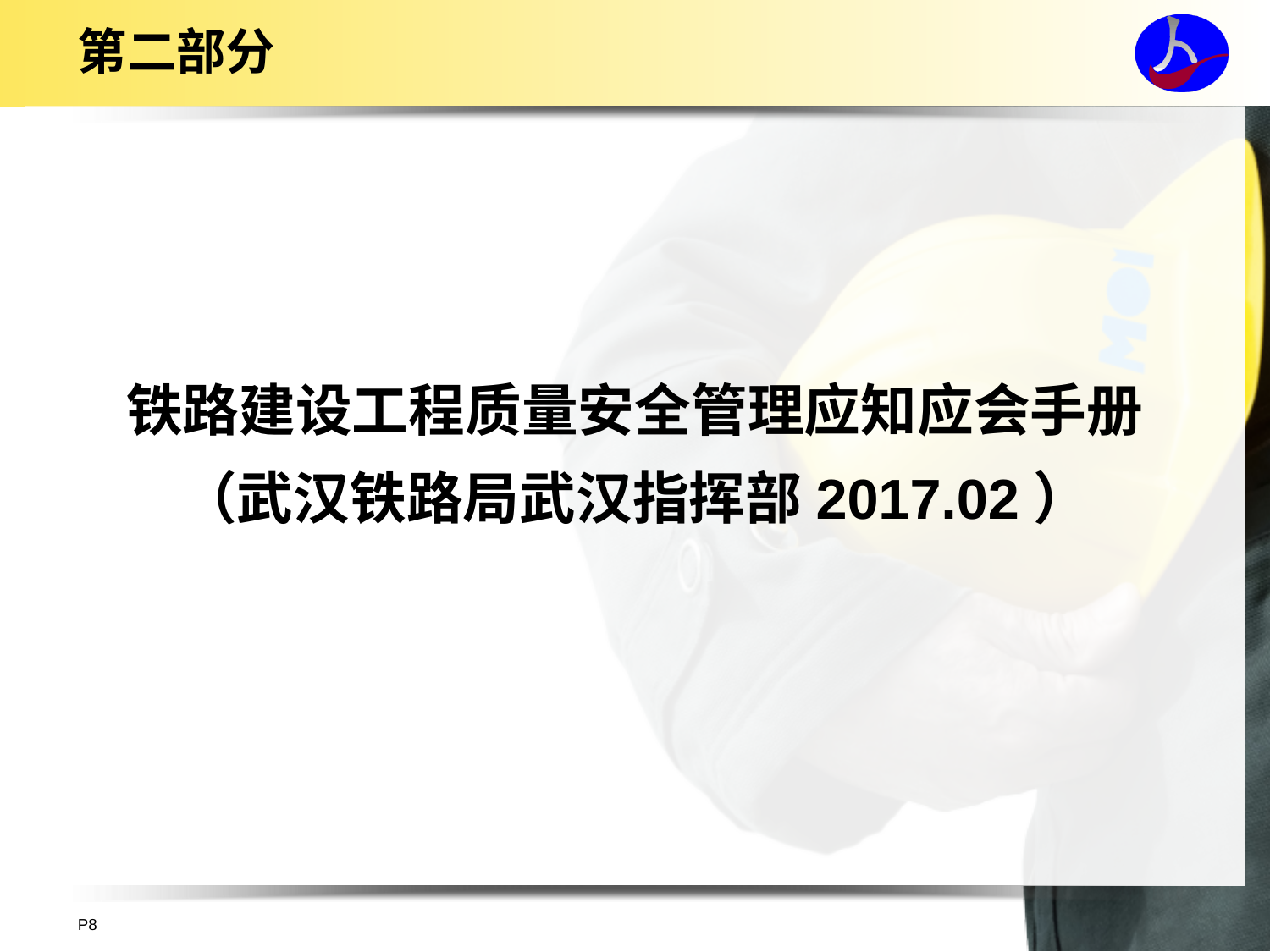

# 第二部分

铁路建设工程质量安全管理应知应会手册
（武汉铁路局武汉指挥部2017.02）
P8